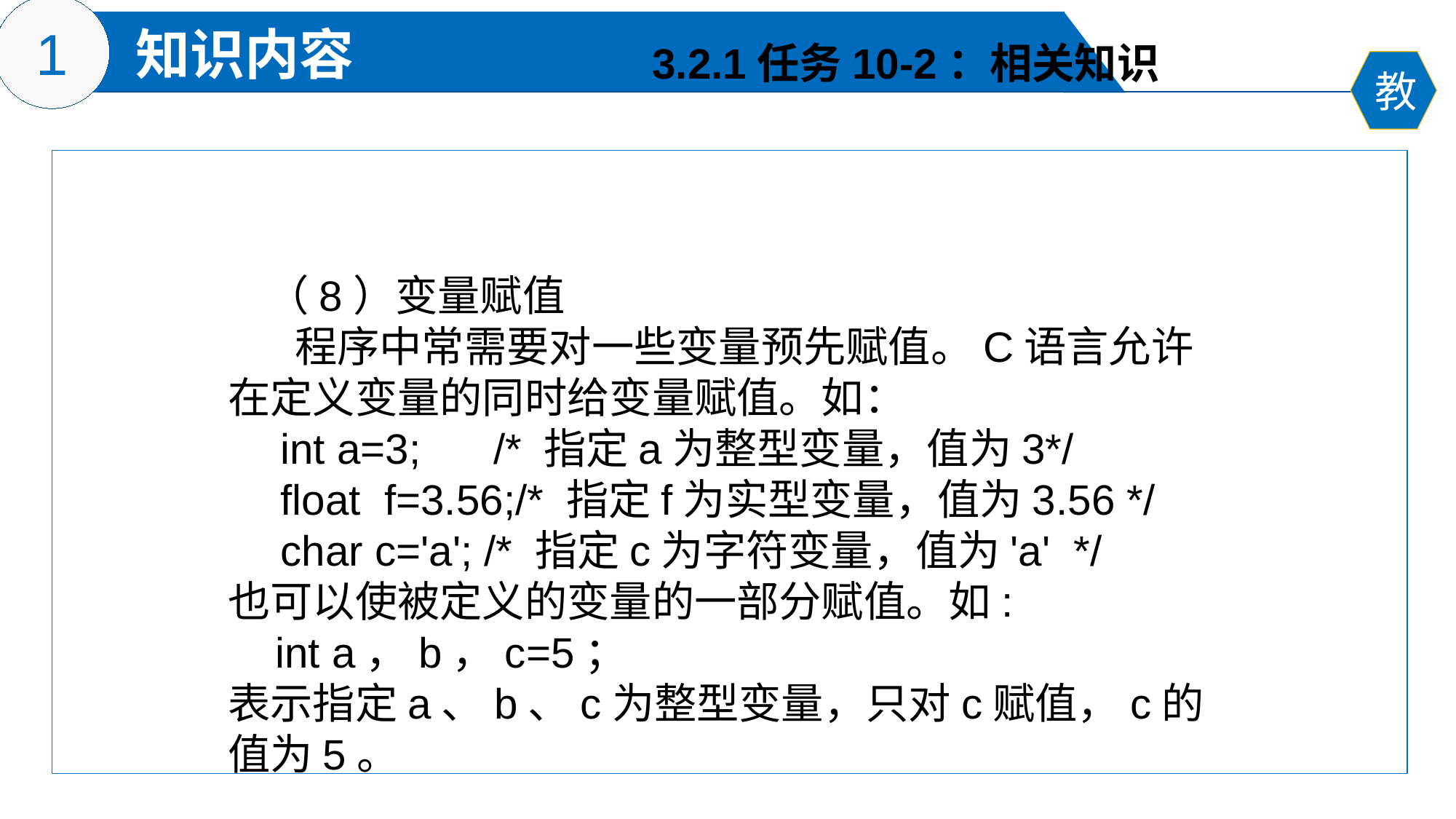

3.2.1任务10-2：相关知识

   （8）变量赋值
      程序中常需要对一些变量预先赋值。C语言允许在定义变量的同时给变量赋值。如：
　int a=3;　 /* 指定a为整型变量，值为3*/
　float  f=3.56;/* 指定f为实型变量，值为3.56 */
　char c='a'; /* 指定c为字符变量，值为'a'  */
也可以使被定义的变量的一部分赋值。如:
    int a，b，c=5；
表示指定a、b、c为整型变量，只对c赋值，c的值为5。